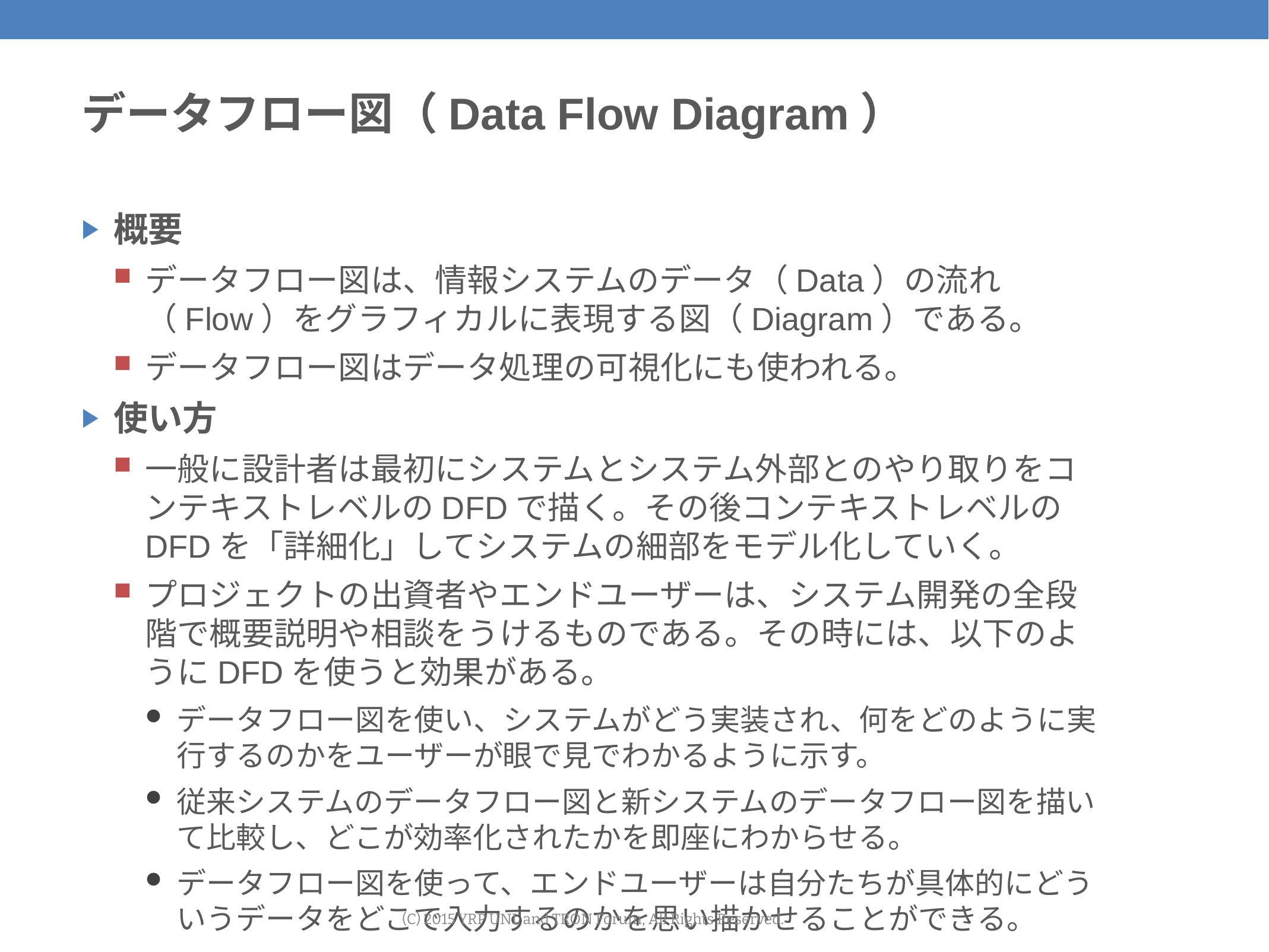

# データフロー図（Data Flow Diagram）
概要
データフロー図は、情報システムのデータ（Data）の流れ（Flow）をグラフィカルに表現する図（Diagram）である。
データフロー図はデータ処理の可視化にも使われる。
使い方
一般に設計者は最初にシステムとシステム外部とのやり取りをコンテキストレベルのDFDで描く。その後コンテキストレベルのDFDを「詳細化」してシステムの細部をモデル化していく。
プロジェクトの出資者やエンドユーザーは、システム開発の全段階で概要説明や相談をうけるものである。その時には、以下のようにDFDを使うと効果がある。
データフロー図を使い、システムがどう実装され、何をどのように実行するのかをユーザーが眼で見でわかるように示す。
従来システムのデータフロー図と新システムのデータフロー図を描いて比較し、どこが効率化されたかを即座にわからせる。
データフロー図を使って、エンドユーザーは自分たちが具体的にどういうデータをどこで入力するのかを思い描かせることができる。
(C) 2015 YRP UNL and TRON Forum, All Rights Reserved.
51